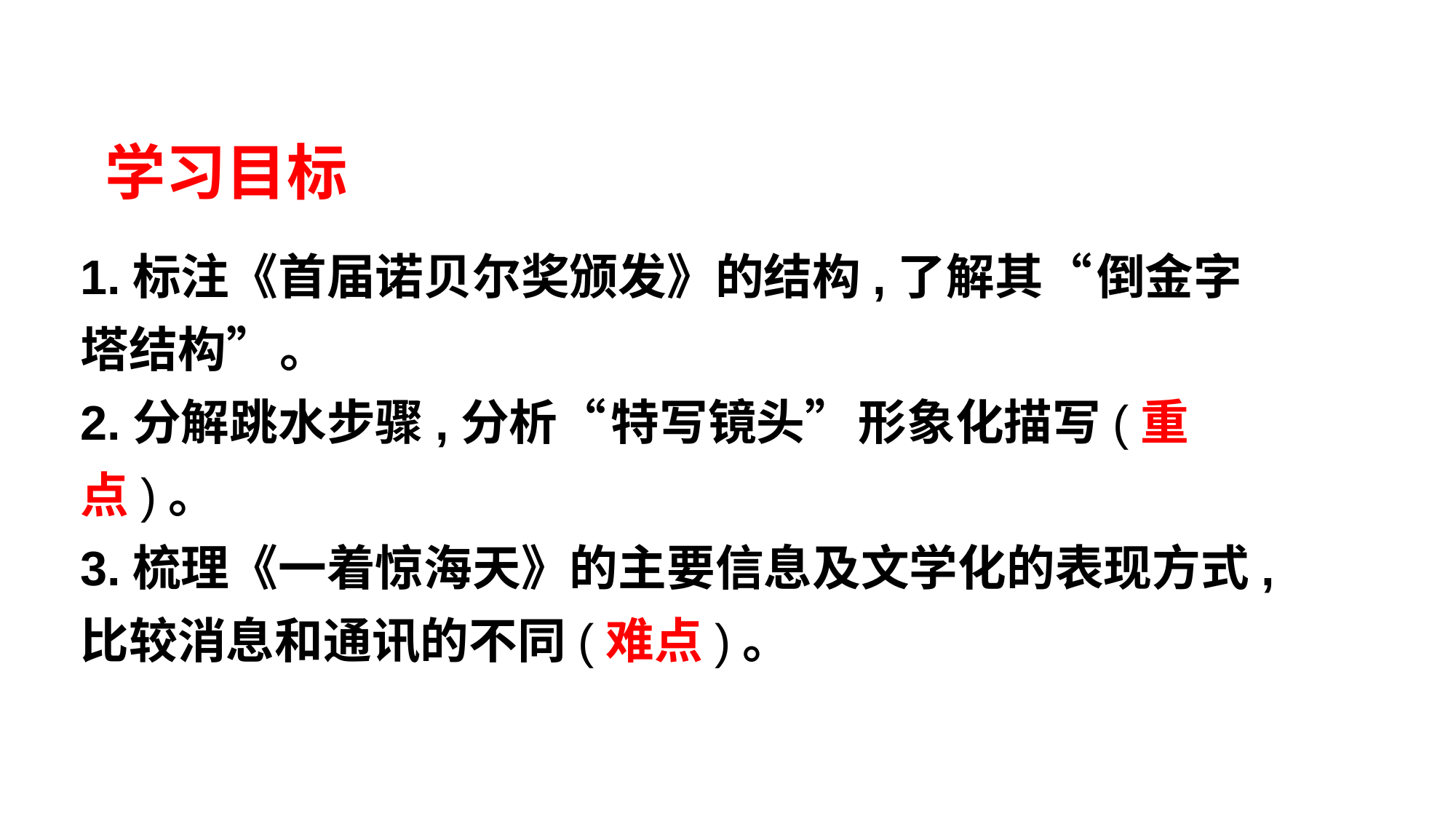

学习目标
1.标注《首届诺贝尔奖颁发》的结构,了解其“倒金字塔结构”。
2.分解跳水步骤,分析“特写镜头”形象化描写(重点)。
3.梳理《一着惊海天》的主要信息及文学化的表现方式,比较消息和通讯的不同(难点)。